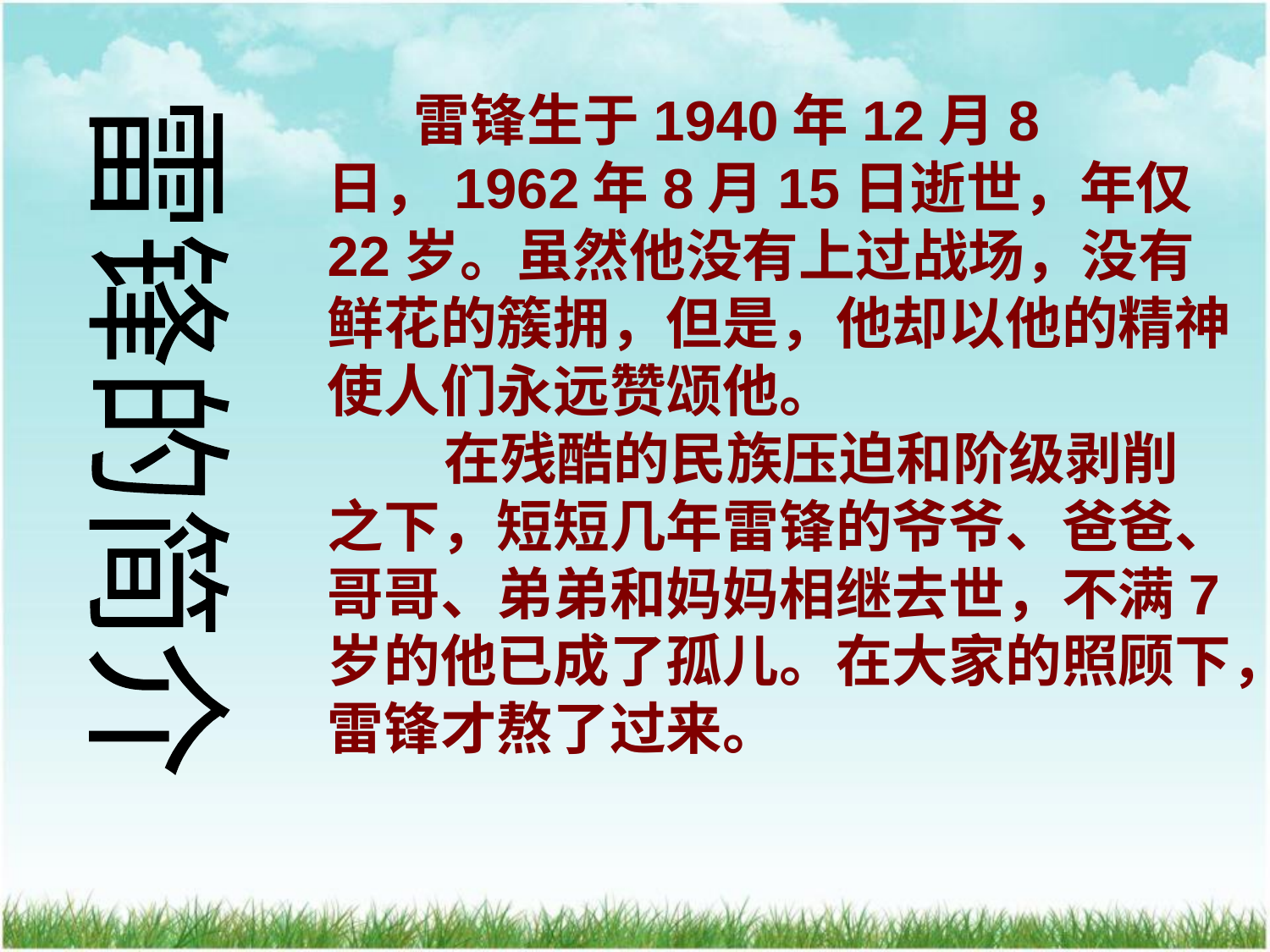

雷锋生于1940年12月8日，1962年8月15日逝世，年仅22岁。虽然他没有上过战场，没有鲜花的簇拥，但是，他却以他的精神使人们永远赞颂他。
        在残酷的民族压迫和阶级剥削之下，短短几年雷锋的爷爷、爸爸、哥哥、弟弟和妈妈相继去世，不满7岁的他已成了孤儿。在大家的照顾下，雷锋才熬了过来。
雷锋的简介